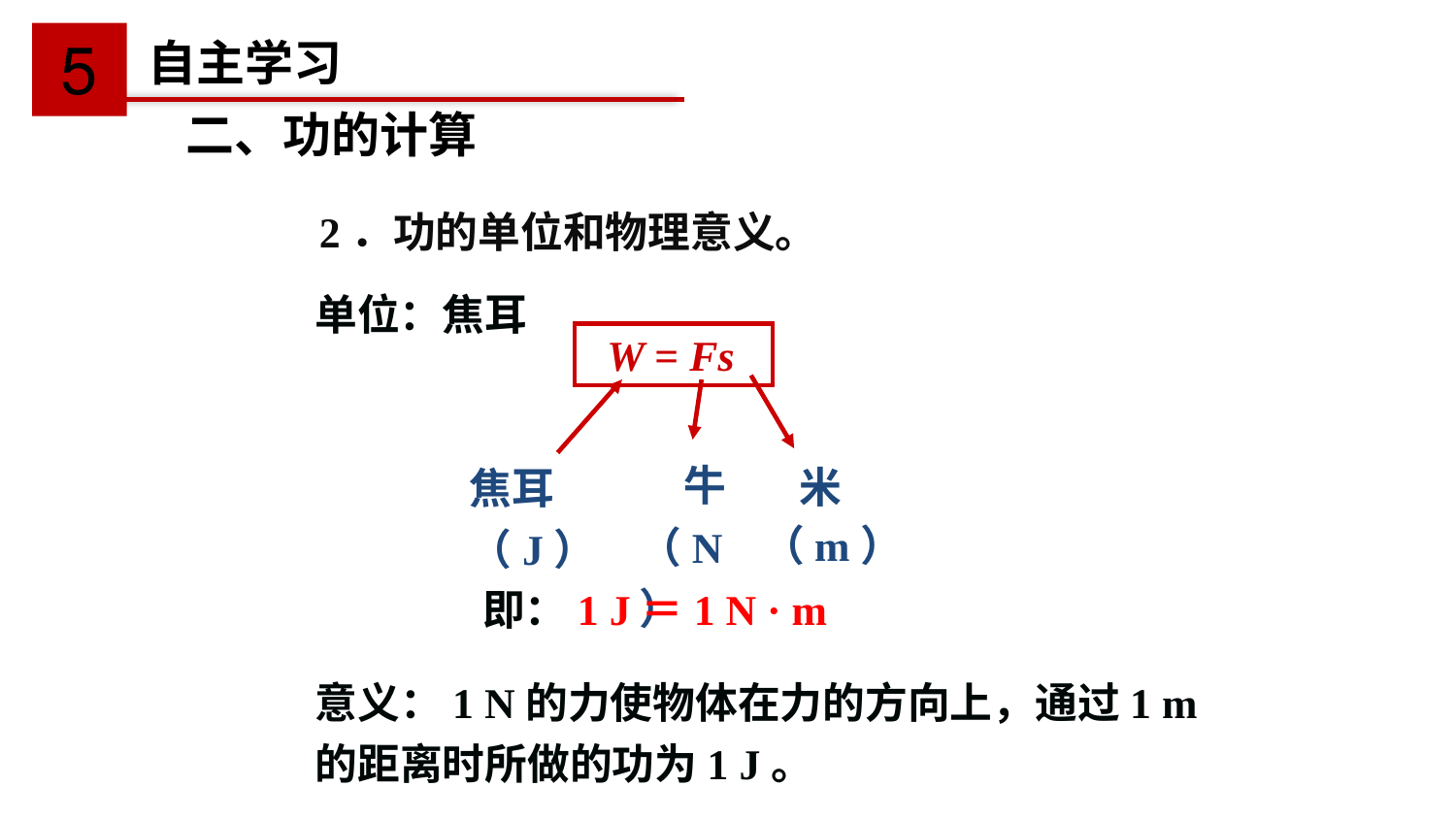

5
自主学习
二、功的计算
2．功的单位和物理意义。
单位：焦耳
  W = Fs

   牛（N）
  米 （m）
焦耳（J）
即：1 J＝1 N · m
意义：1 N的力使物体在力的方向上，通过1 m的距离时所做的功为1 J。